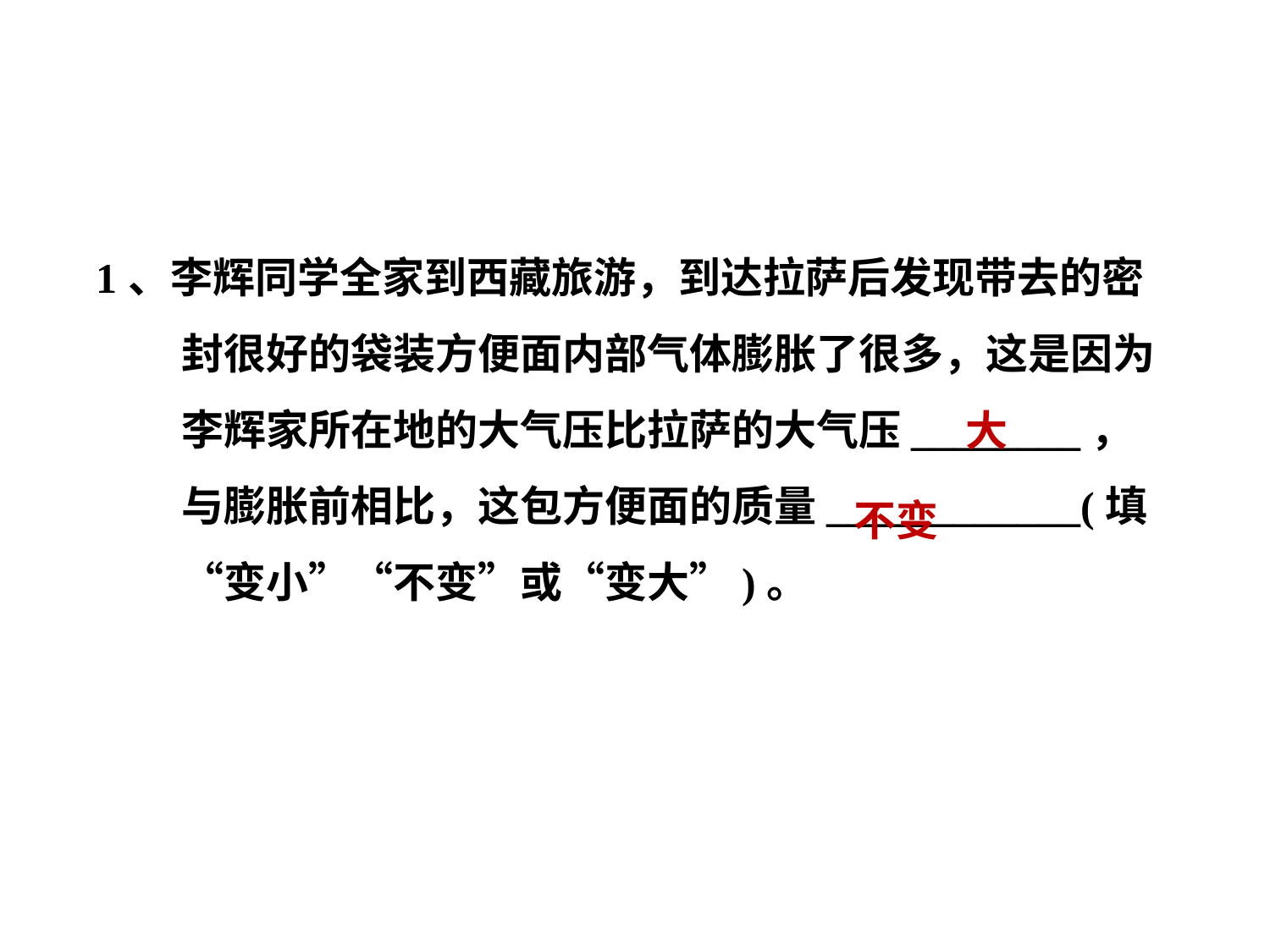

1、李辉同学全家到西藏旅游，到达拉萨后发现带去的密封很好的袋装方便面内部气体膨胀了很多，这是因为李辉家所在地的大气压比拉萨的大气压________，与膨胀前相比，这包方便面的质量____________(填“变小”“不变”或“变大”)。
大
不变